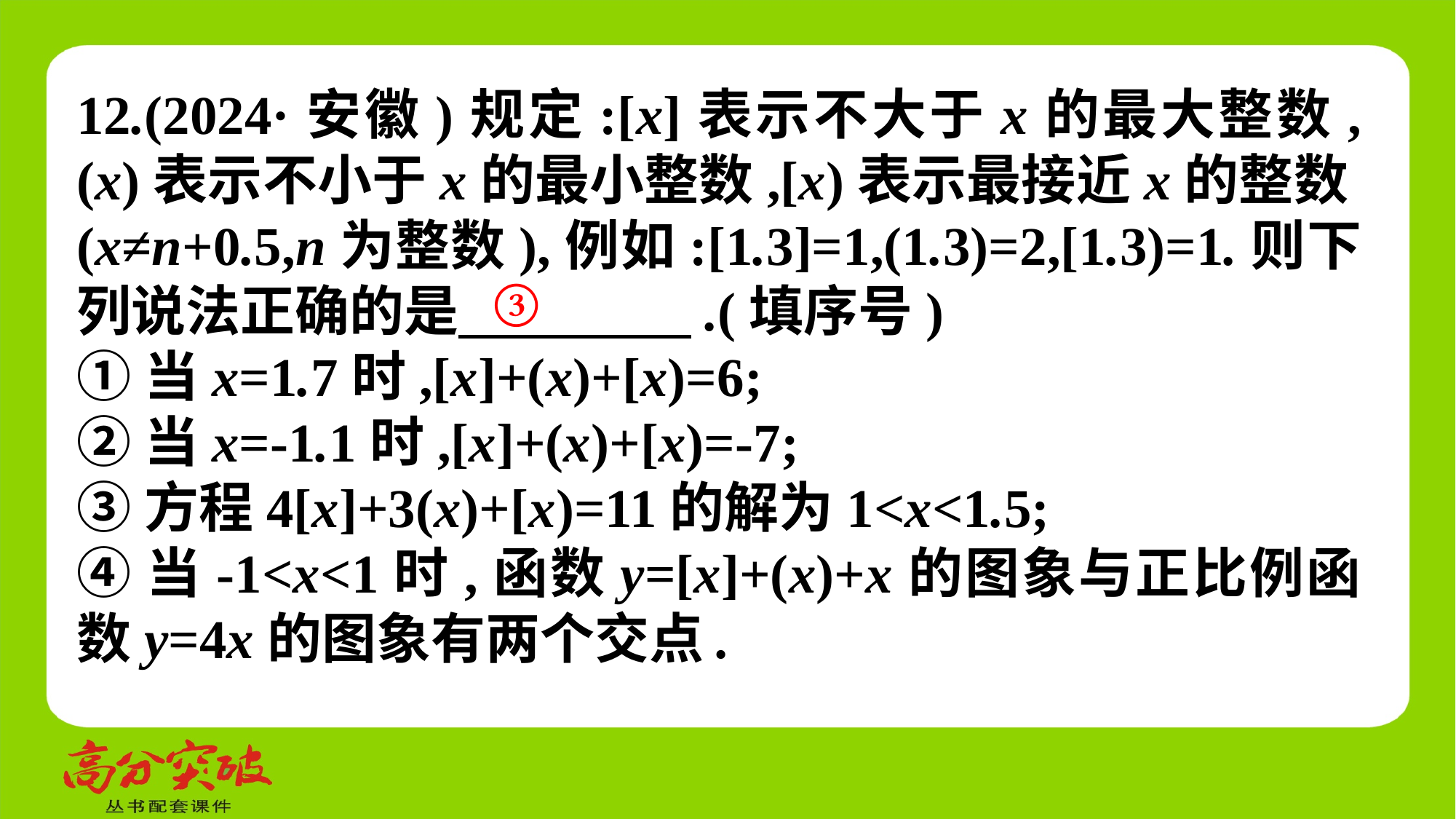

12.(2024·安徽)规定:[x]表示不大于x的最大整数,(x)表示不小于x的最小整数,[x)表示最接近x的整数(x≠n+0.5,n为整数),例如:[1.3]=1,(1.3)=2,[1.3)=1.则下列说法正确的是　          　.(填序号)
①当x=1.7时,[x]+(x)+[x)=6;
②当x=-1.1时,[x]+(x)+[x)=-7;
③方程4[x]+3(x)+[x)=11的解为1<x<1.5;
④当-1<x<1时,函数y=[x]+(x)+x的图象与正比例函数y=4x的图象有两个交点.
③